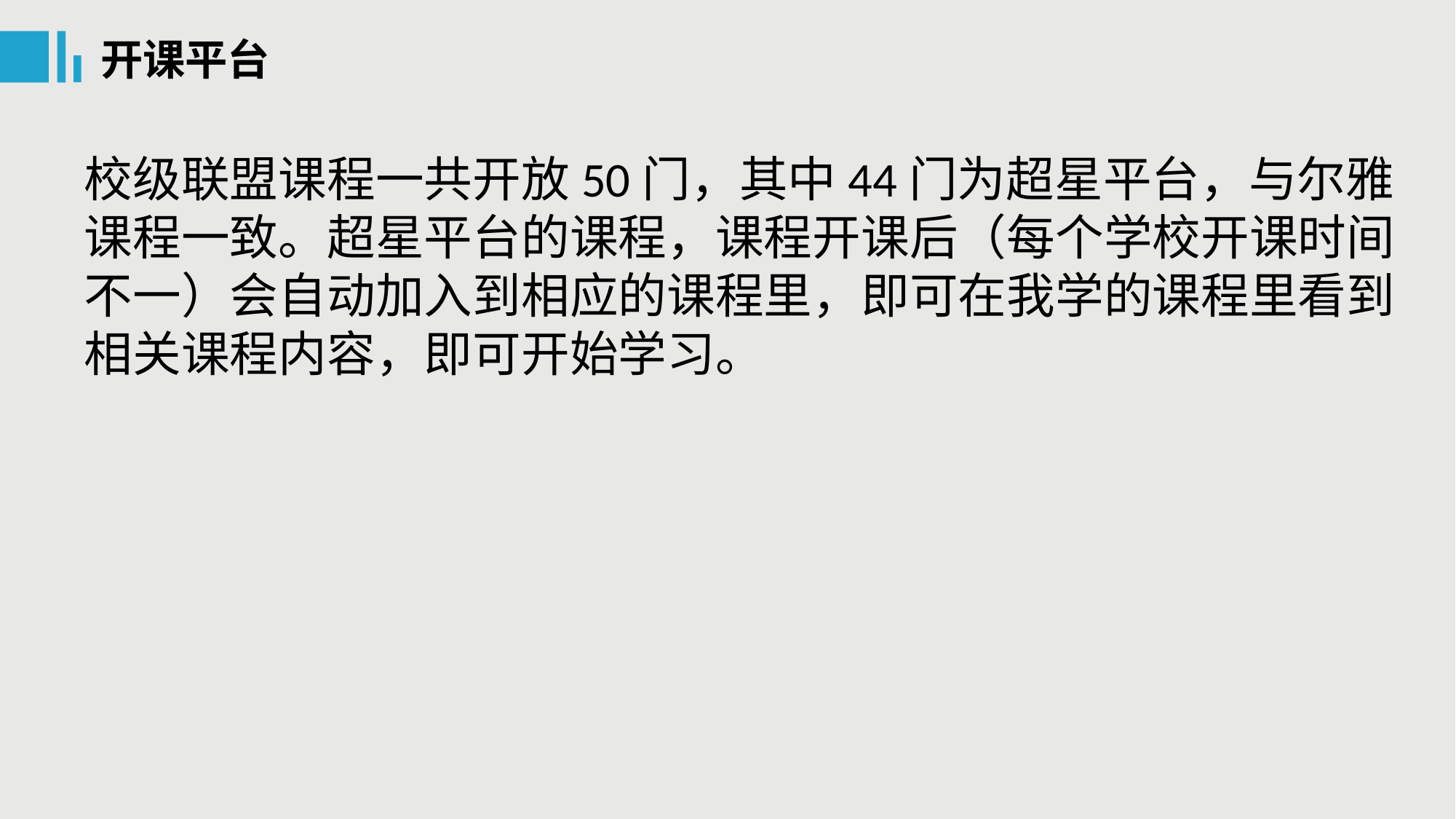

开课平台

校级联盟课程一共开放50门，其中44门为超星平台，与尔雅课程一致。超星平台的课程，课程开课后（每个学校开课时间不一）会自动加入到相应的课程里，即可在我学的课程里看到相关课程内容，即可开始学习。